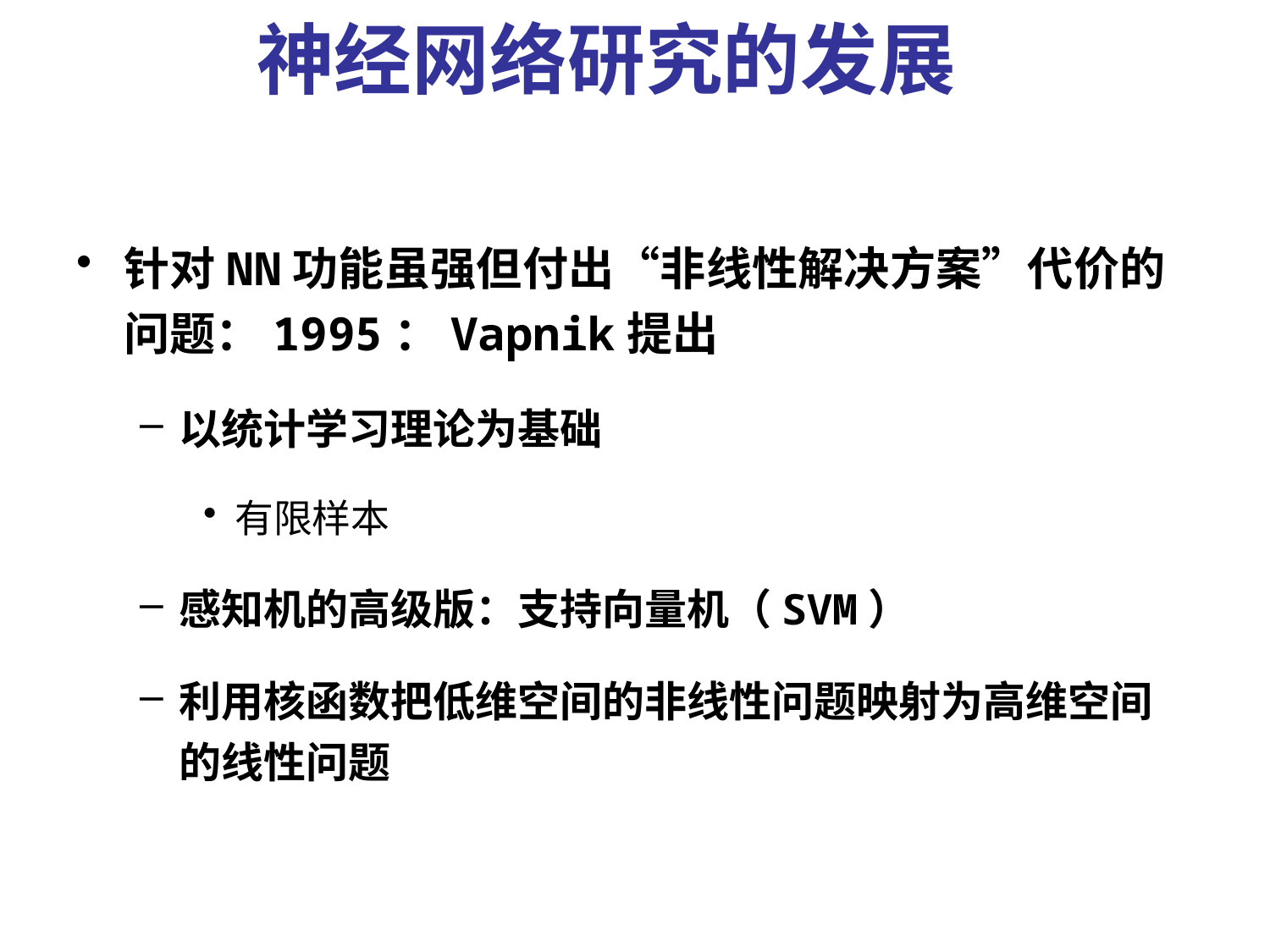

# 神经网络研究的发展
针对NN功能虽强但付出“非线性解决方案”代价的问题：1995：Vapnik提出
以统计学习理论为基础
有限样本
感知机的高级版：支持向量机（SVM）
利用核函数把低维空间的非线性问题映射为高维空间的线性问题